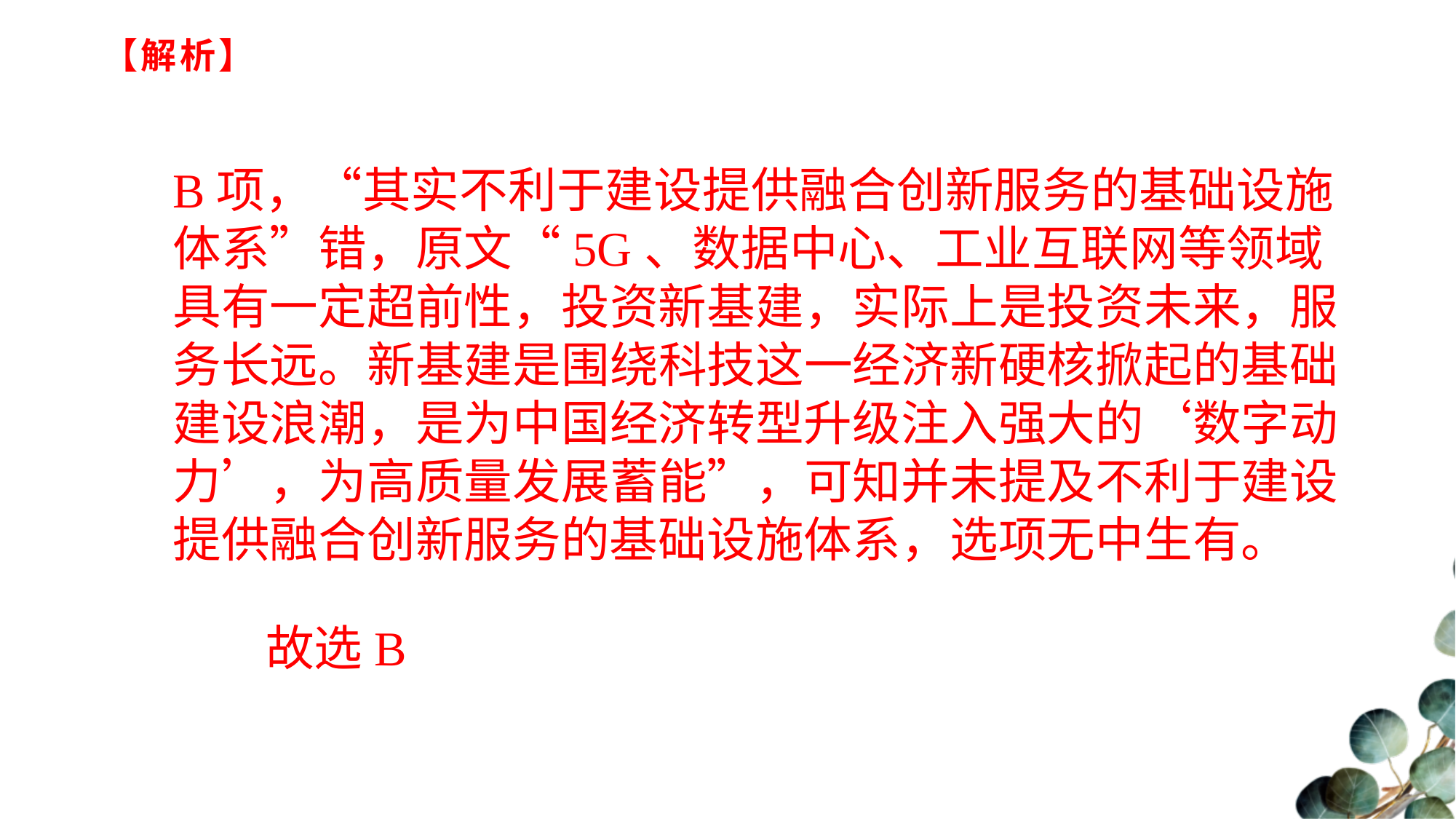

# 【解析】
B项，“其实不利于建设提供融合创新服务的基础设施体系”错，原文“5G、数据中心、工业互联网等领域具有一定超前性，投资新基建，实际上是投资未来，服务长远。新基建是围绕科技这一经济新硬核掀起的基础建设浪潮，是为中国经济转型升级注入强大的‘数字动力’，为高质量发展蓄能”，可知并未提及不利于建设提供融合创新服务的基础设施体系，选项无中生有。
故选B